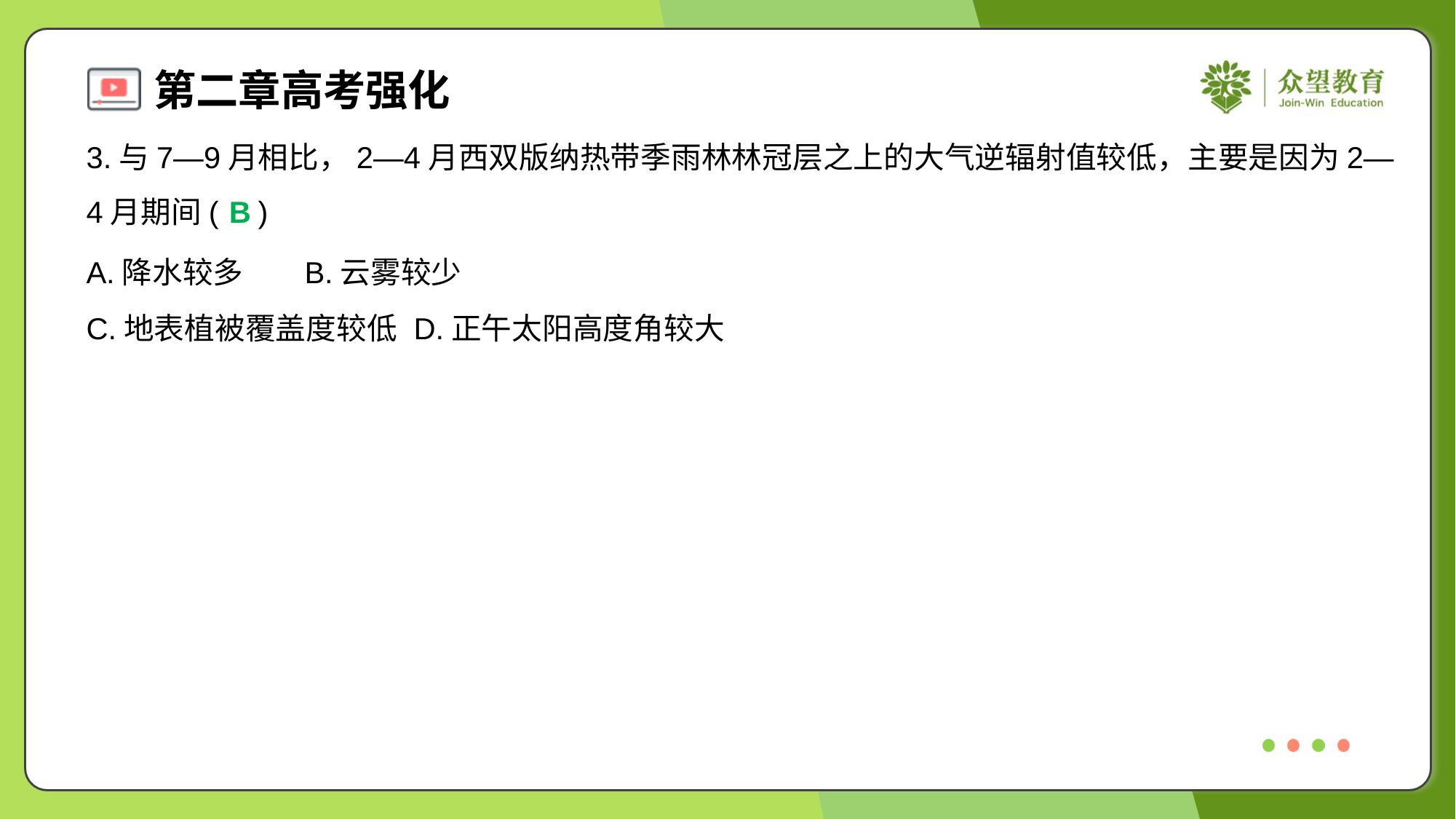

3.与7—9月相比，2—4月西双版纳热带季雨林林冠层之上的大气逆辐射值较低，主要是因为2—
4月期间(     )
B
A.降水较多	B.云雾较少
C.地表植被覆盖度较低	D.正午太阳高度角较大